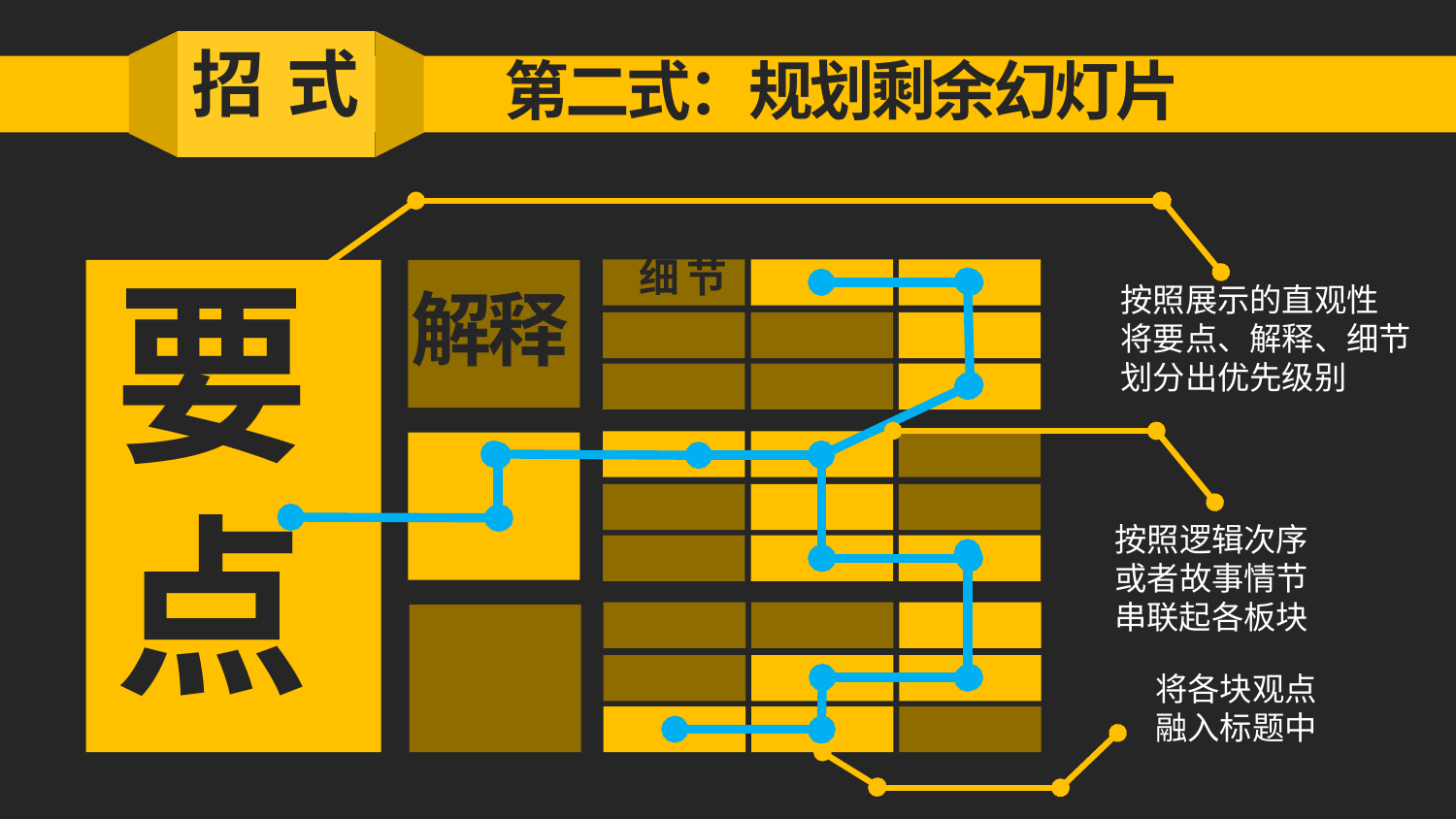

招  式

第二式：规划剩余幻灯片

要点
细  节

解释
按照展示的直观性
将要点、解释、细节
划分出优先级别

按照逻辑次序
或者故事情节
串联起各板块

将各块观点
融入标题中